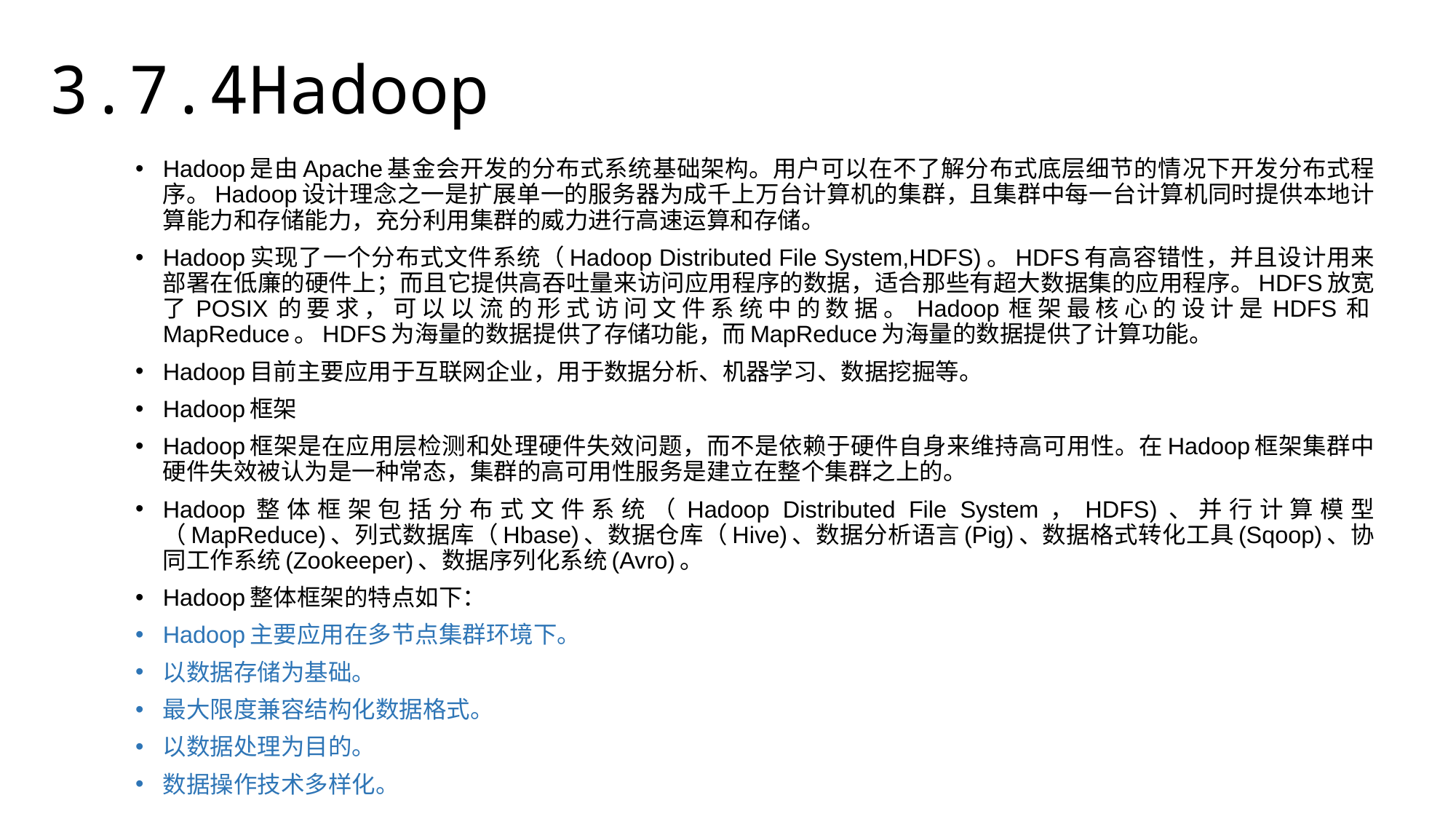

3.7.4Hadoop
Hadoop是由Apache基金会开发的分布式系统基础架构。用户可以在不了解分布式底层细节的情况下开发分布式程序。Hadoop设计理念之一是扩展单一的服务器为成千上万台计算机的集群，且集群中每一台计算机同时提供本地计算能力和存储能力，充分利用集群的威力进行高速运算和存储。
Hadoop实现了一个分布式文件系统（Hadoop Distributed File System,HDFS)。HDFS有高容错性，并且设计用来部署在低廉的硬件上；而且它提供高吞吐量来访问应用程序的数据，适合那些有超大数据集的应用程序。HDFS放宽了POSIX的要求，可以以流的形式访问文件系统中的数据。Hadoop框架最核心的设计是HDFS和MapReduce。HDFS为海量的数据提供了存储功能，而MapReduce为海量的数据提供了计算功能。
Hadoop目前主要应用于互联网企业，用于数据分析、机器学习、数据挖掘等。
Hadoop框架
Hadoop框架是在应用层检测和处理硬件失效问题，而不是依赖于硬件自身来维持高可用性。在Hadoop框架集群中硬件失效被认为是一种常态，集群的高可用性服务是建立在整个集群之上的。
Hadoop整体框架包括分布式文件系统（Hadoop Distributed File System，HDFS)、并行计算模型（MapReduce)、列式数据库（Hbase)、数据仓库（Hive)、数据分析语言(Pig)、数据格式转化工具(Sqoop)、协同工作系统(Zookeeper)、数据序列化系统(Avro)。
Hadoop整体框架的特点如下：
Hadoop主要应用在多节点集群环境下。
以数据存储为基础。
最大限度兼容结构化数据格式。
以数据处理为目的。
数据操作技术多样化。